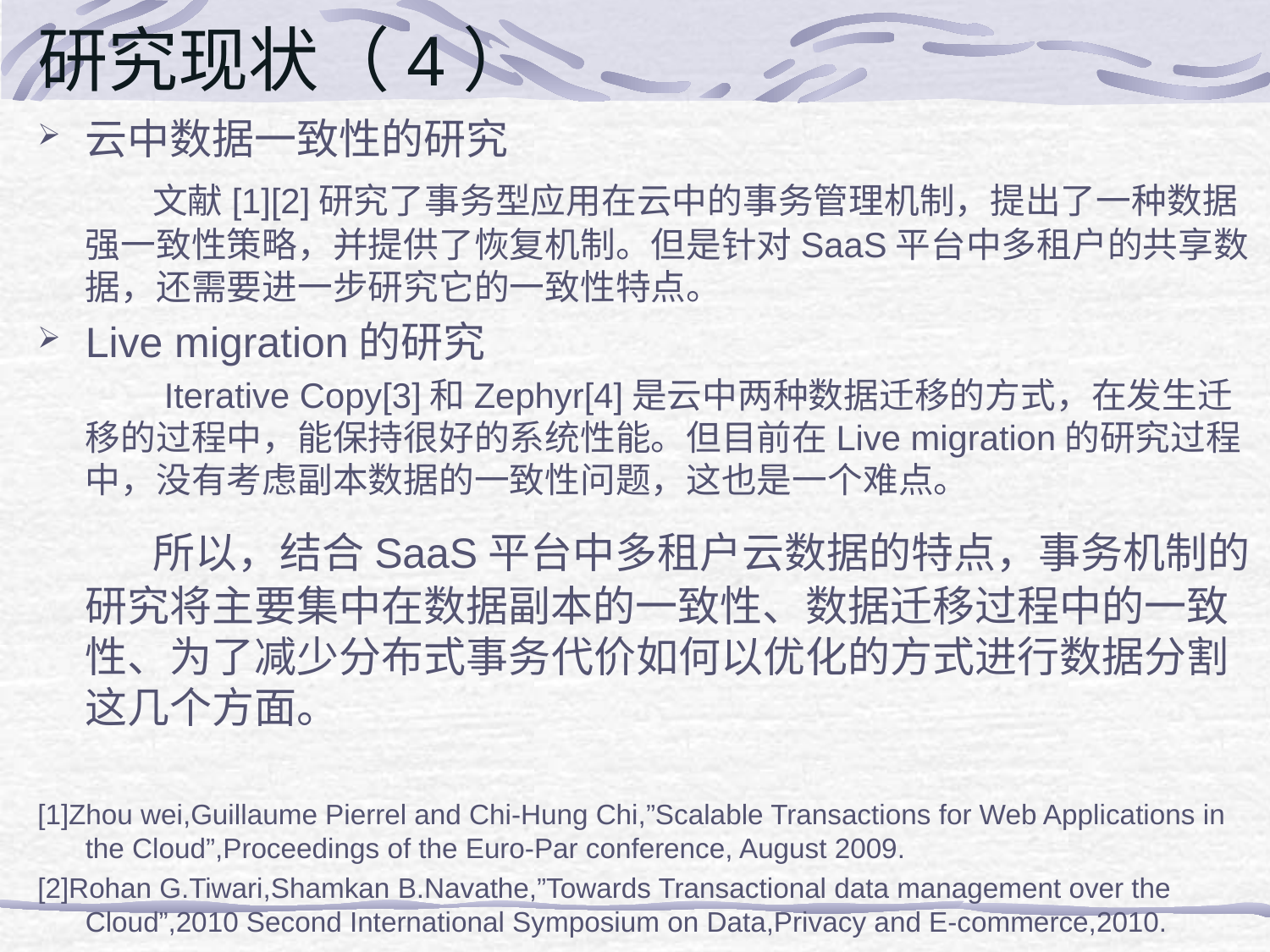

# 研究现状（4）
云中数据一致性的研究
           文献[1][2]研究了事务型应用在云中的事务管理机制，提出了一种数据强一致性策略，并提供了恢复机制。但是针对SaaS平台中多租户的共享数据，还需要进一步研究它的一致性特点。
Live migration的研究
             Iterative Copy[3]和Zephyr[4]是云中两种数据迁移的方式，在发生迁移的过程中，能保持很好的系统性能。但目前在Live migration的研究过程中，没有考虑副本数据的一致性问题，这也是一个难点。
        所以，结合SaaS平台中多租户云数据的特点，事务机制的研究将主要集中在数据副本的一致性、数据迁移过程中的一致性、为了减少分布式事务代价如何以优化的方式进行数据分割这几个方面。

[1]Zhou wei,Guillaume Pierrel and Chi-Hung Chi,”Scalable Transactions for Web Applications in the Cloud”,Proceedings of the Euro-Par conference, August 2009.
[2]Rohan G.Tiwari,Shamkan B.Navathe,”Towards Transactional data management over the Cloud”,2010 Second International Symposium on Data,Privacy and E-commerce,2010.